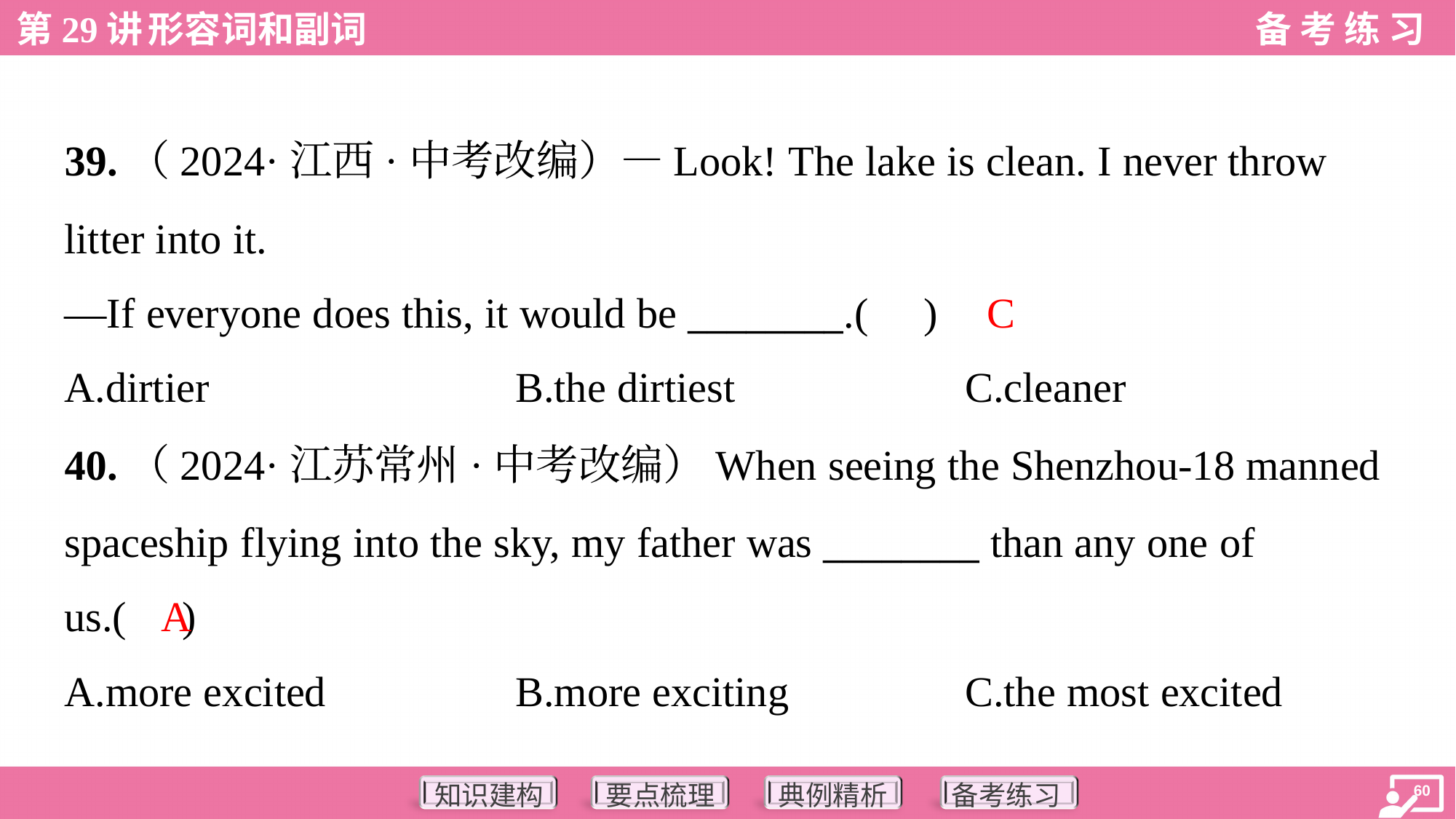

39.（2024·江西·中考改编）—Look! The lake is clean. I never throw
litter into it.
—If everyone does this, it would be ________.(     )
C
A.dirtier	B.the dirtiest	C.cleaner
40.（2024·江苏常州·中考改编）When seeing the Shenzhou-18 manned
spaceship flying into the sky, my father was ________ than any one of
us.(     )
A
A.more excited	B.more exciting	C.the most excited